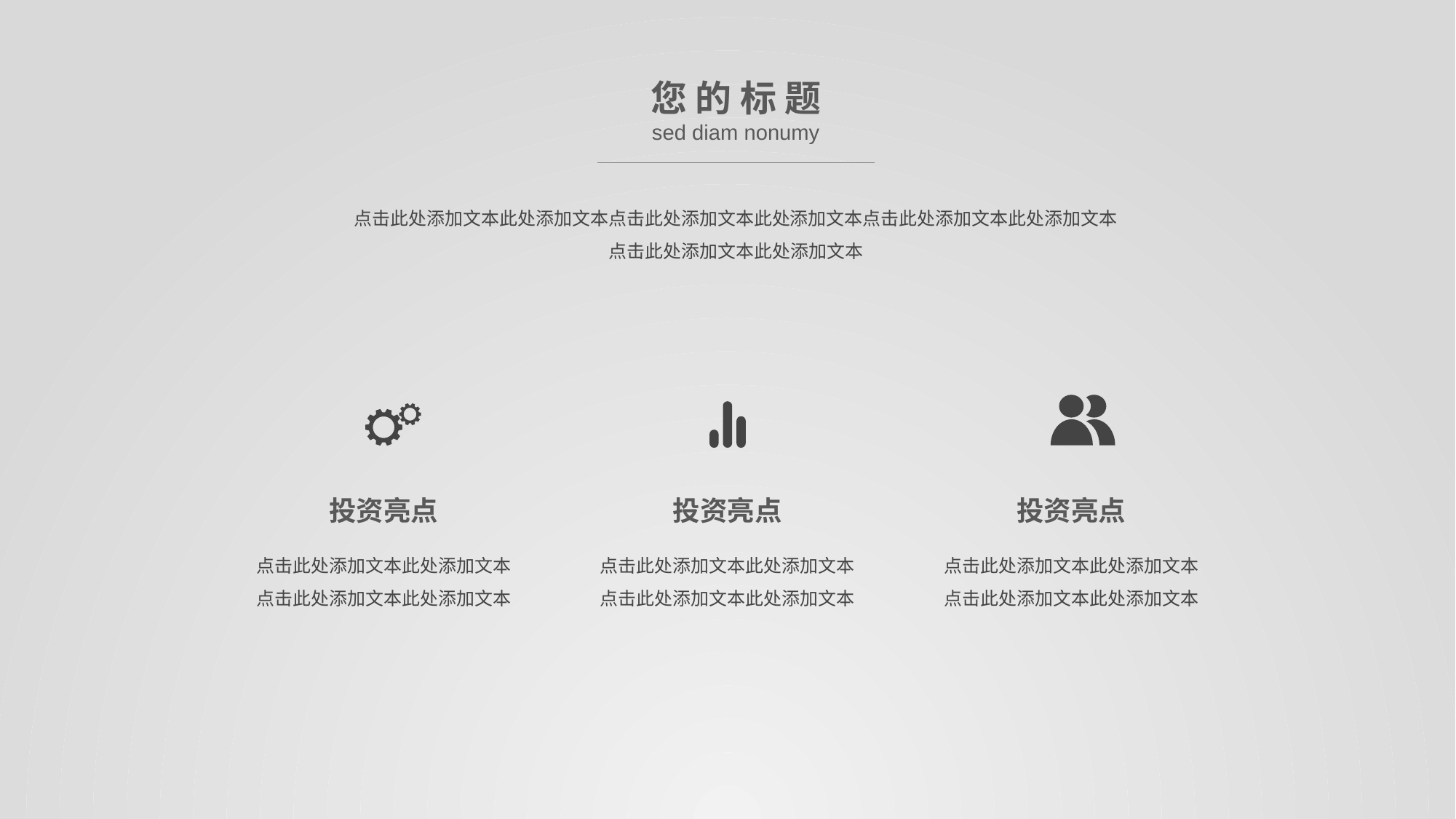

您 的 标 题
sed diam nonumy
点击此处添加文本此处添加文本点击此处添加文本此处添加文本点击此处添加文本此处添加文本
点击此处添加文本此处添加文本

投资亮点
投资亮点
投资亮点
点击此处添加文本此处添加文本
点击此处添加文本此处添加文本
点击此处添加文本此处添加文本
点击此处添加文本此处添加文本
点击此处添加文本此处添加文本
点击此处添加文本此处添加文本